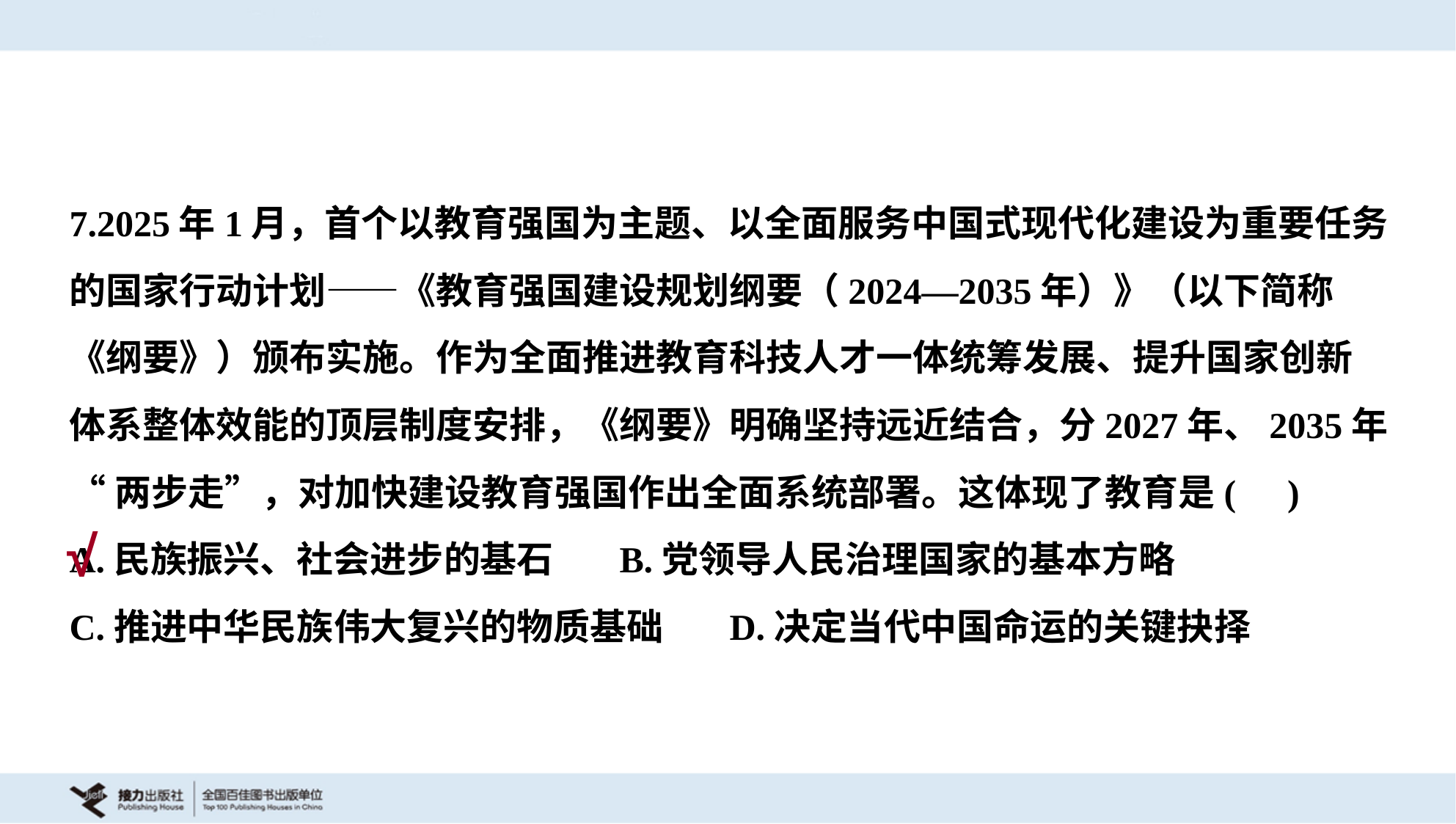

7.2025年1月，首个以教育强国为主题、以全面服务中国式现代化建设为重要任务
的国家行动计划——《教育强国建设规划纲要（2024—2035年）》（以下简称
《纲要》）颁布实施。作为全面推进教育科技人才一体统筹发展、提升国家创新
体系整体效能的顶层制度安排，《纲要》明确坚持远近结合，分2027年、2035年
“两步走”，对加快建设教育强国作出全面系统部署。这体现了教育是(     )
A.民族振兴、社会进步的基石	B.党领导人民治理国家的基本方略
C.推进中华民族伟大复兴的物质基础	D.决定当代中国命运的关键抉择
√